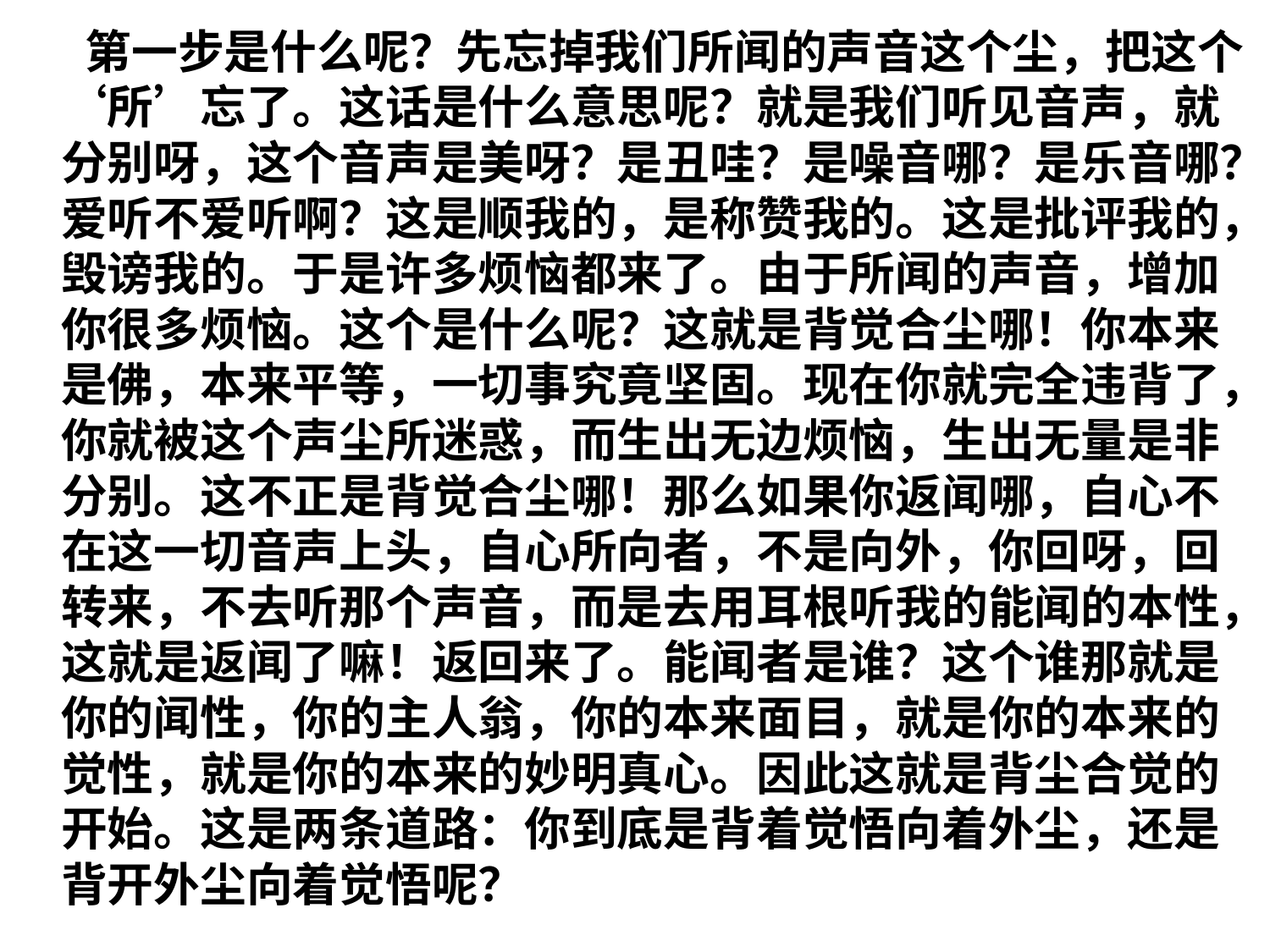

第一步是什么呢？先忘掉我们所闻的声音这个尘，把这个‘所’忘了。这话是什么意思呢？就是我们听见音声，就分别呀，这个音声是美呀？是丑哇？是噪音哪？是乐音哪？爱听不爱听啊？这是顺我的，是称赞我的。这是批评我的，毁谤我的。于是许多烦恼都来了。由于所闻的声音，增加你很多烦恼。这个是什么呢？这就是背觉合尘哪！你本来是佛，本来平等，一切事究竟坚固。现在你就完全违背了，你就被这个声尘所迷惑，而生出无边烦恼，生出无量是非分别。这不正是背觉合尘哪！那么如果你返闻哪，自心不在这一切音声上头，自心所向者，不是向外，你回呀，回转来，不去听那个声音，而是去用耳根听我的能闻的本性，这就是返闻了嘛！返回来了。能闻者是谁？这个谁那就是你的闻性，你的主人翁，你的本来面目，就是你的本来的觉性，就是你的本来的妙明真心。因此这就是背尘合觉的开始。这是两条道路：你到底是背着觉悟向着外尘，还是背开外尘向着觉悟呢？